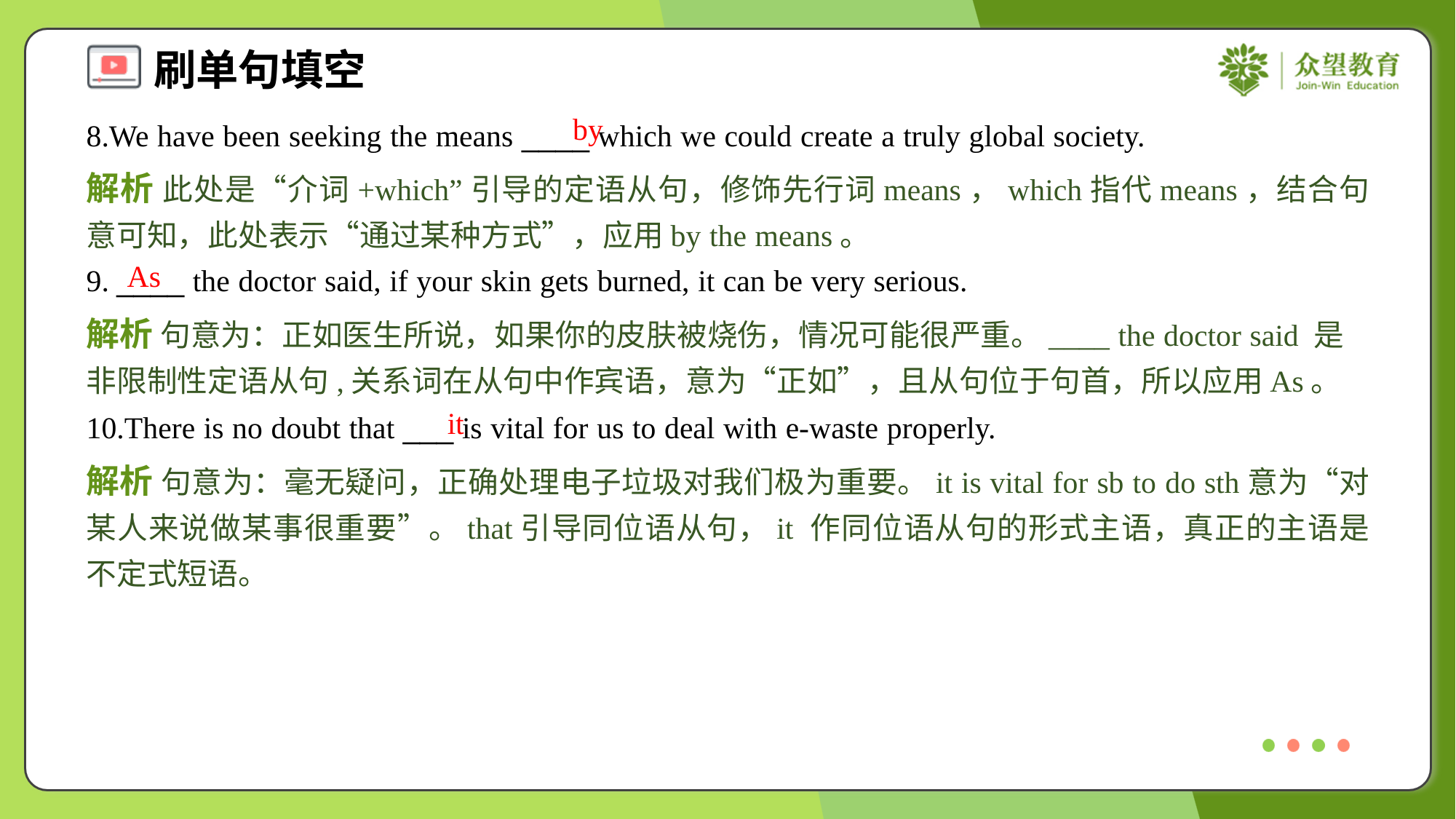

by
8.We have been seeking the means ____ which we could create a truly global society.
解析 此处是“介词+which”引导的定语从句，修饰先行词means，which指代means，结合句意可知，此处表示“通过某种方式”，应用by the means。
As
9. ____ the doctor said, if your skin gets burned, it can be very serious.
解析 句意为：正如医生所说，如果你的皮肤被烧伤，情况可能很严重。____ the doctor said 是非限制性定语从句,关系词在从句中作宾语，意为“正如”，且从句位于句首，所以应用As。
it
10.There is no doubt that ___ is vital for us to deal with e-waste properly.
解析 句意为：毫无疑问，正确处理电子垃圾对我们极为重要。it is vital for sb to do sth意为“对某人来说做某事很重要”。that引导同位语从句，it 作同位语从句的形式主语，真正的主语是不定式短语。